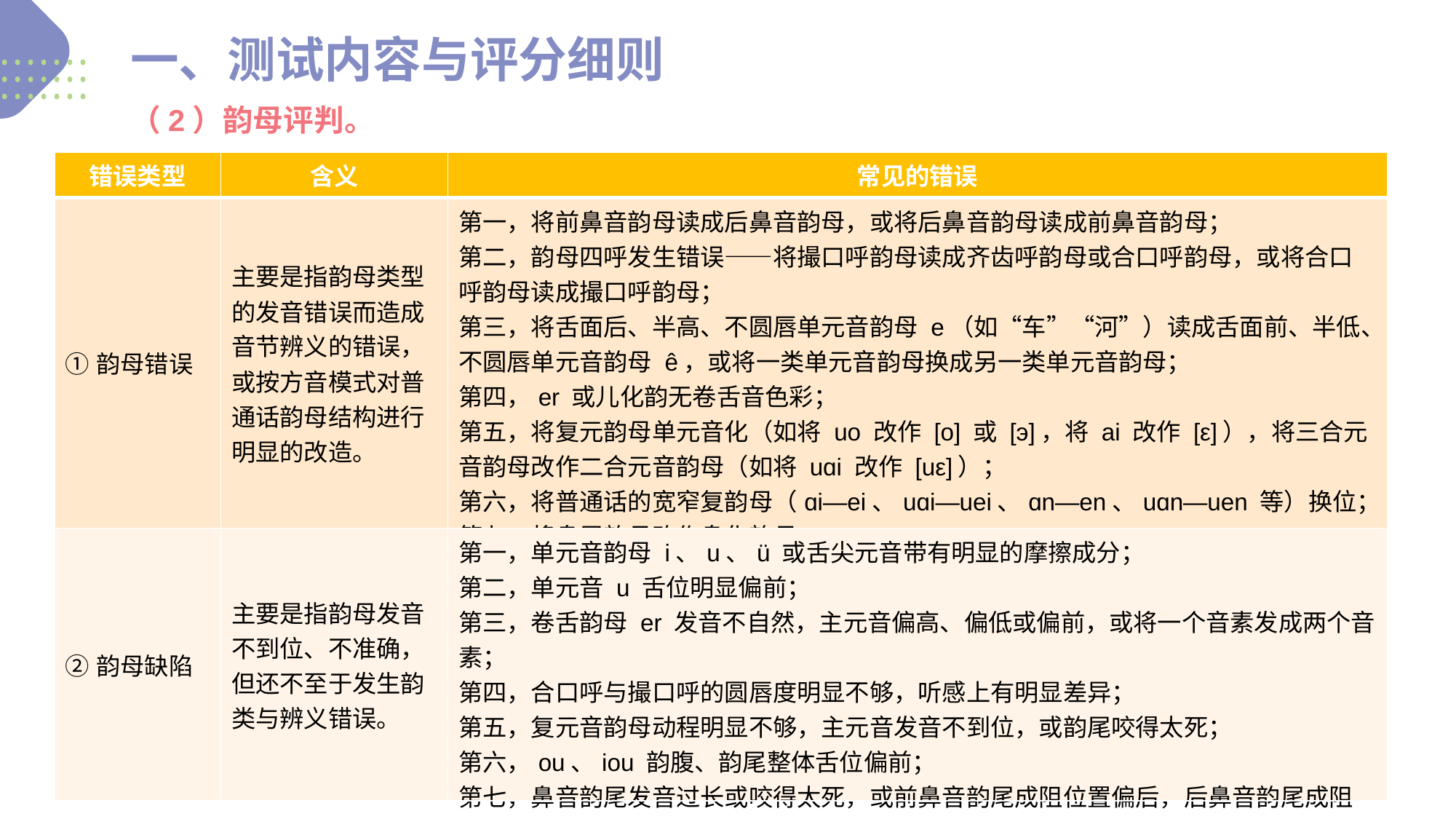

一、测试内容与评分细则

（2）韵母评判。
| 错误类型 | 含义 | 常见的错误 |
| --- | --- | --- |
| ①韵母错误 | 主要是指韵母类型的发音错误而造成音节辨义的错误，或按方音模式对普通话韵母结构进行明显的改造。 | 第一，将前鼻音韵母读成后鼻音韵母，或将后鼻音韵母读成前鼻音韵母； 第二，韵母四呼发生错误——将撮口呼韵母读成齐齿呼韵母或合口呼韵母，或将合口呼韵母读成撮口呼韵母； 第三，将舌面后、半高、不圆唇单元音韵母 e（如“车”“河”）读成舌面前、半低、不圆唇单元音韵母 ê，或将一类单元音韵母换成另一类单元音韵母； 第四，er 或儿化韵无卷舌音色彩； 第五，将复元韵母单元音化（如将 uo 改作 [o] 或 [э]，将 ai 改作 [ε]），将三合元音韵母改作二合元音韵母（如将 uɑi 改作 [uε]）； 第六，将普通话的宽窄复韵母（ɑi—ei、uɑi—uei、ɑn—en、uɑn—uen 等）换位； 第七，将鼻尾韵母改作鼻化韵母； 第八，遗留明显的方言入声韵尾。 |
| ②韵母缺陷 | 主要是指韵母发音不到位、不准确，但还不至于发生韵类与辨义错误。 | 第一，单元音韵母 i、u、ü 或舌尖元音带有明显的摩擦成分； 第二，单元音 u 舌位明显偏前； 第三，卷舌韵母 er 发音不自然，主元音偏高、偏低或偏前，或将一个音素发成两个音素； 第四，合口呼与撮口呼的圆唇度明显不够，听感上有明显差异； 第五，复元音韵母动程明显不够，主元音发音不到位，或韵尾咬得太死； 第六，ou、iou 韵腹、韵尾整体舌位偏前； 第七，鼻音韵尾发音过长或咬得太死，或前鼻音韵尾成阻位置偏后，后鼻音韵尾成阻位置偏前。 |